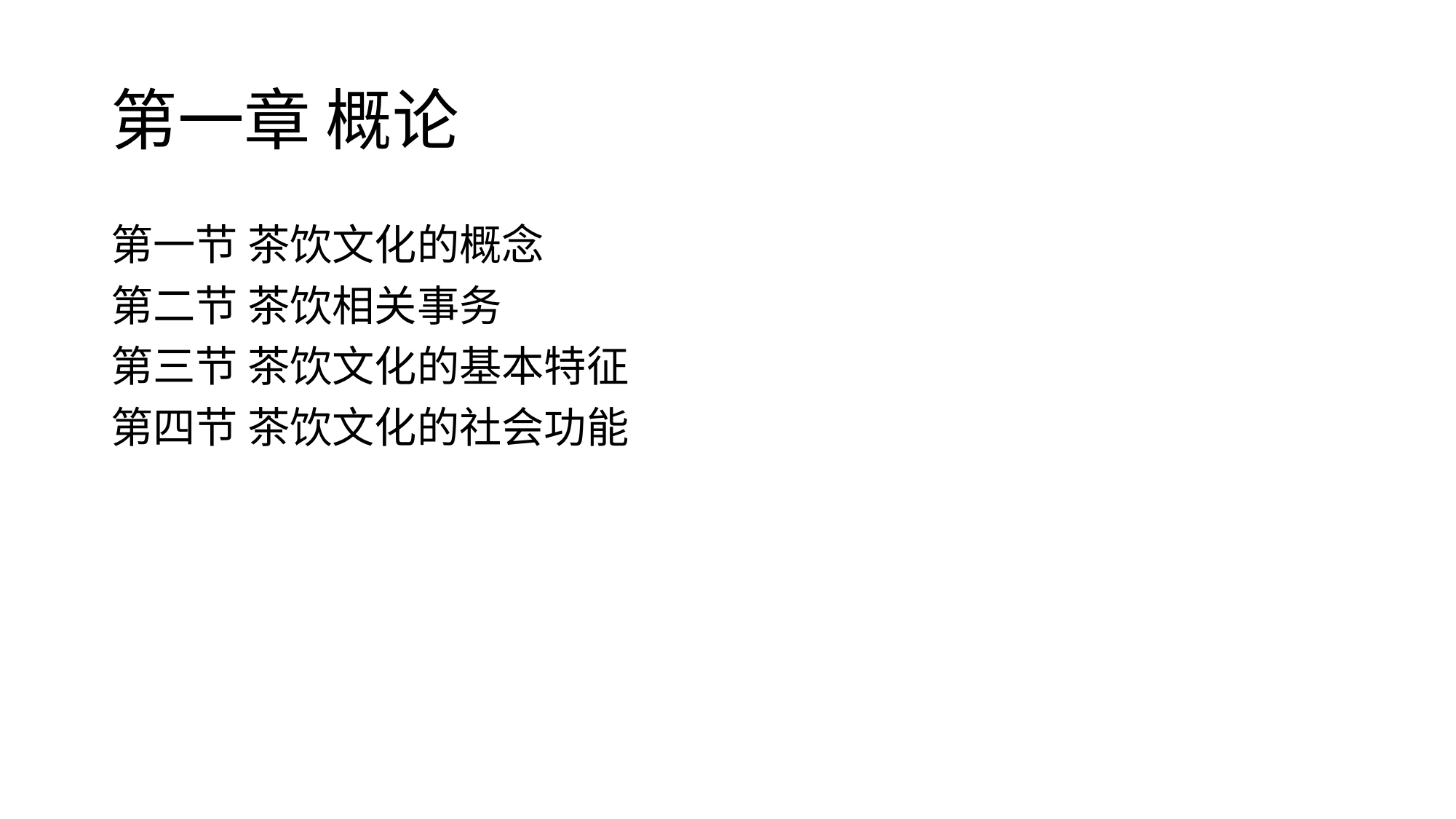

# 第一章 概论
第一节 茶饮文化的概念
第二节 茶饮相关事务
第三节 茶饮文化的基本特征
第四节 茶饮文化的社会功能